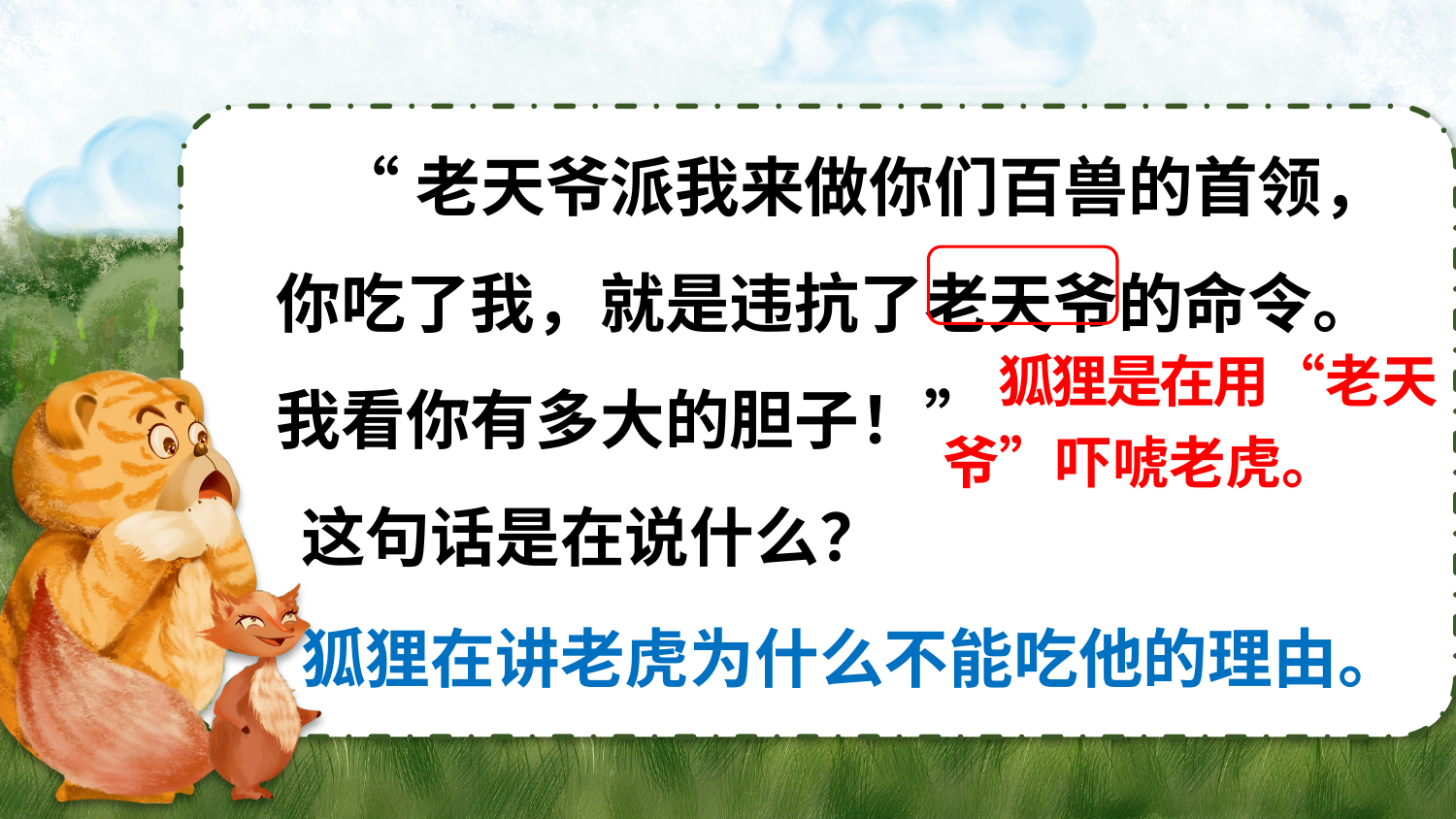

“老天爷派我来做你们百兽的首领，你吃了我，就是违抗了老天爷的命令。我看你有多大的胆子！”

    狐狸是在用“老天爷”吓唬老虎。
这句话是在说什么？
狐狸在讲老虎为什么不能吃他的理由。